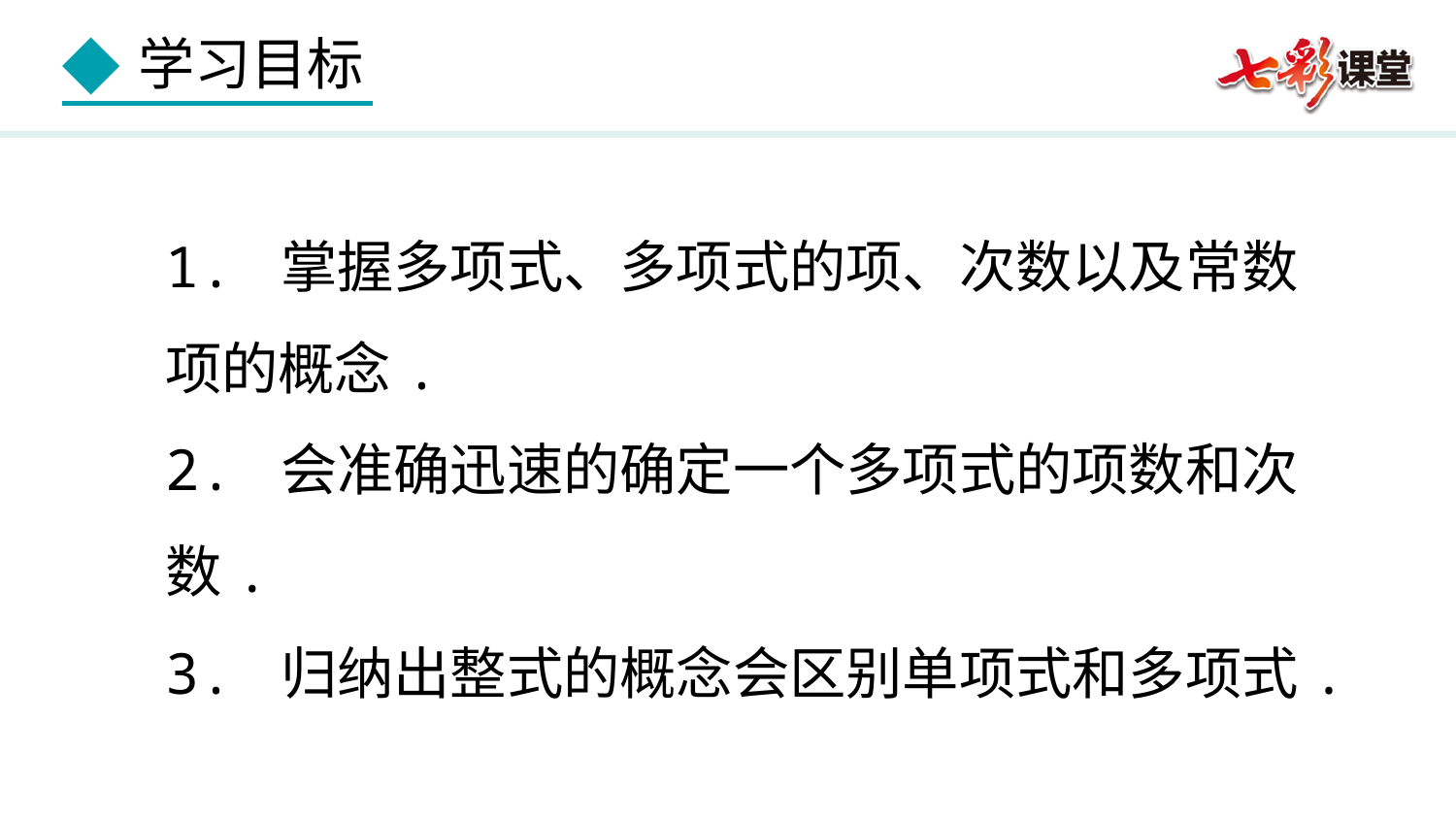

1. 掌握多项式、多项式的项、次数以及常数项的概念.
2. 会准确迅速的确定一个多项式的项数和次数.
3. 归纳出整式的概念会区别单项式和多项式.